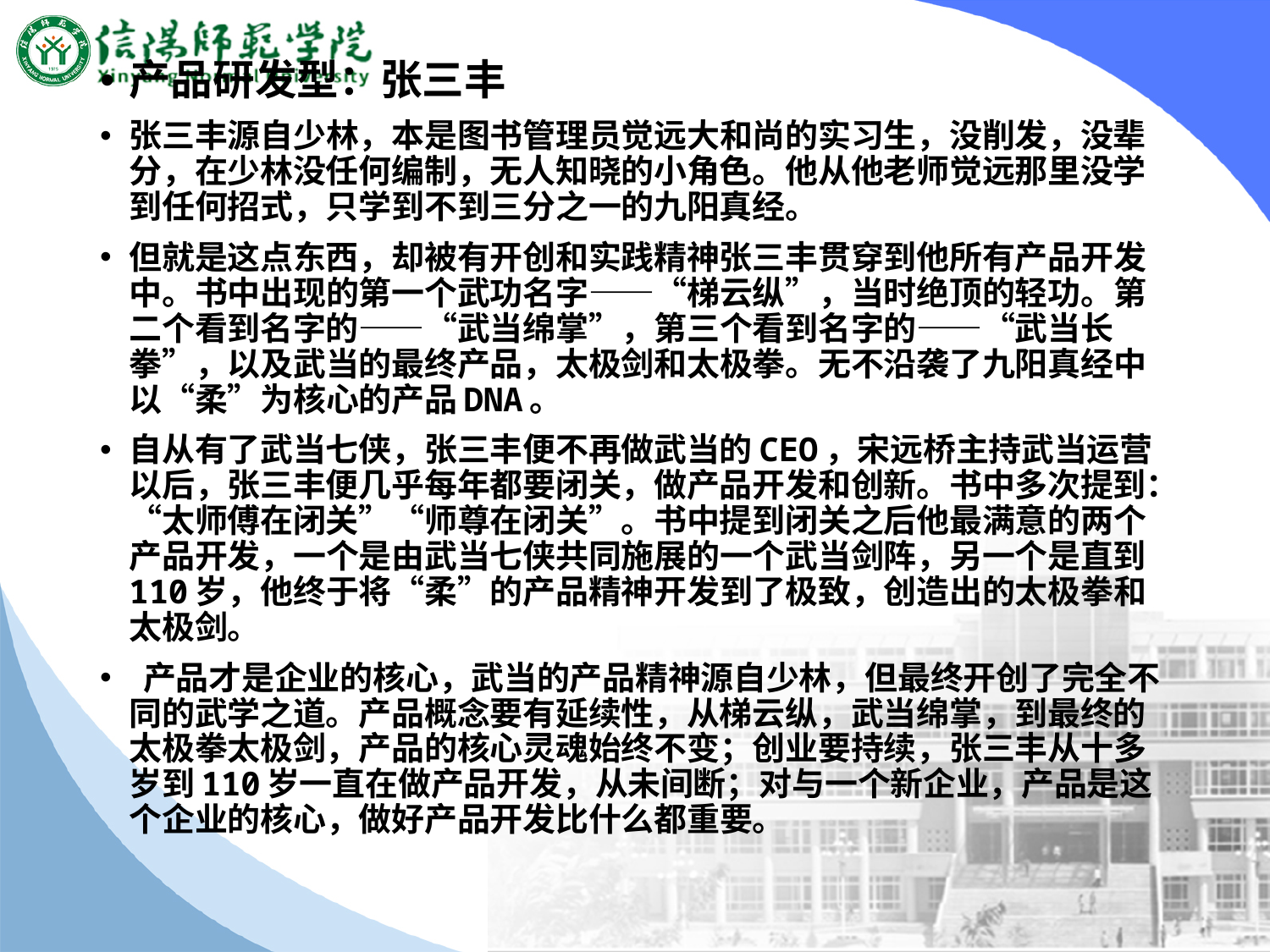

#
产品研发型：张三丰
张三丰源自少林，本是图书管理员觉远大和尚的实习生，没削发，没辈分，在少林没任何编制，无人知晓的小角色。他从他老师觉远那里没学到任何招式，只学到不到三分之一的九阳真经。
但就是这点东西，却被有开创和实践精神张三丰贯穿到他所有产品开发中。书中出现的第一个武功名字——“梯云纵”，当时绝顶的轻功。第二个看到名字的——“武当绵掌”，第三个看到名字的——“武当长拳”，以及武当的最终产品，太极剑和太极拳。无不沿袭了九阳真经中以“柔”为核心的产品DNA。
自从有了武当七侠，张三丰便不再做武当的CEO，宋远桥主持武当运营以后，张三丰便几乎每年都要闭关，做产品开发和创新。书中多次提到：“太师傅在闭关”“师尊在闭关”。书中提到闭关之后他最满意的两个产品开发，一个是由武当七侠共同施展的一个武当剑阵，另一个是直到110岁，他终于将“柔”的产品精神开发到了极致，创造出的太极拳和太极剑。
 产品才是企业的核心，武当的产品精神源自少林，但最终开创了完全不同的武学之道。产品概念要有延续性，从梯云纵，武当绵掌，到最终的太极拳太极剑，产品的核心灵魂始终不变；创业要持续，张三丰从十多岁到110岁一直在做产品开发，从未间断；对与一个新企业，产品是这个企业的核心，做好产品开发比什么都重要。